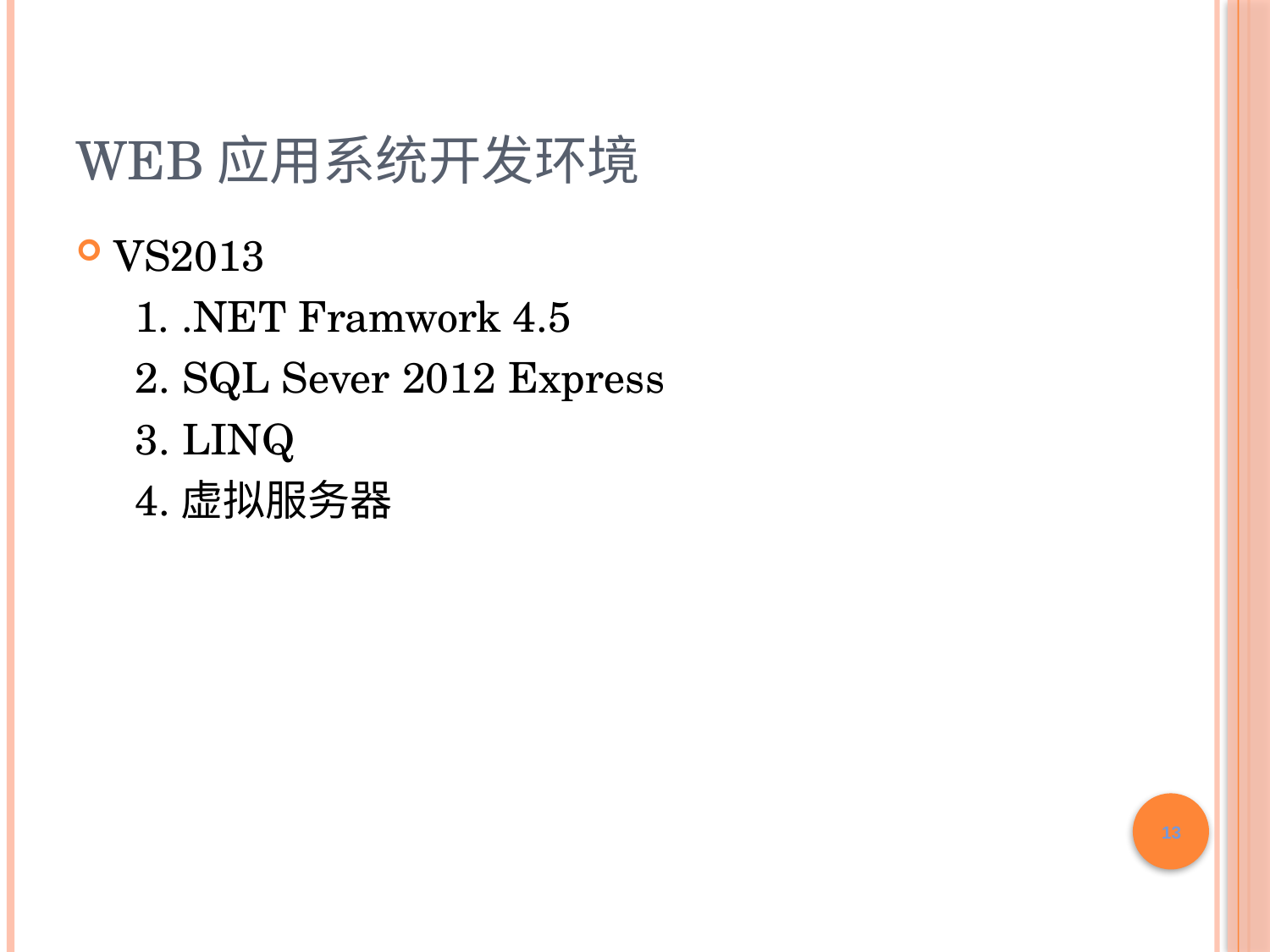

# Web应用系统开发环境
VS2013
     1. .NET Framwork 4.5
     2. SQL Sever 2012 Express
     3. LINQ
     4.虚拟服务器
13